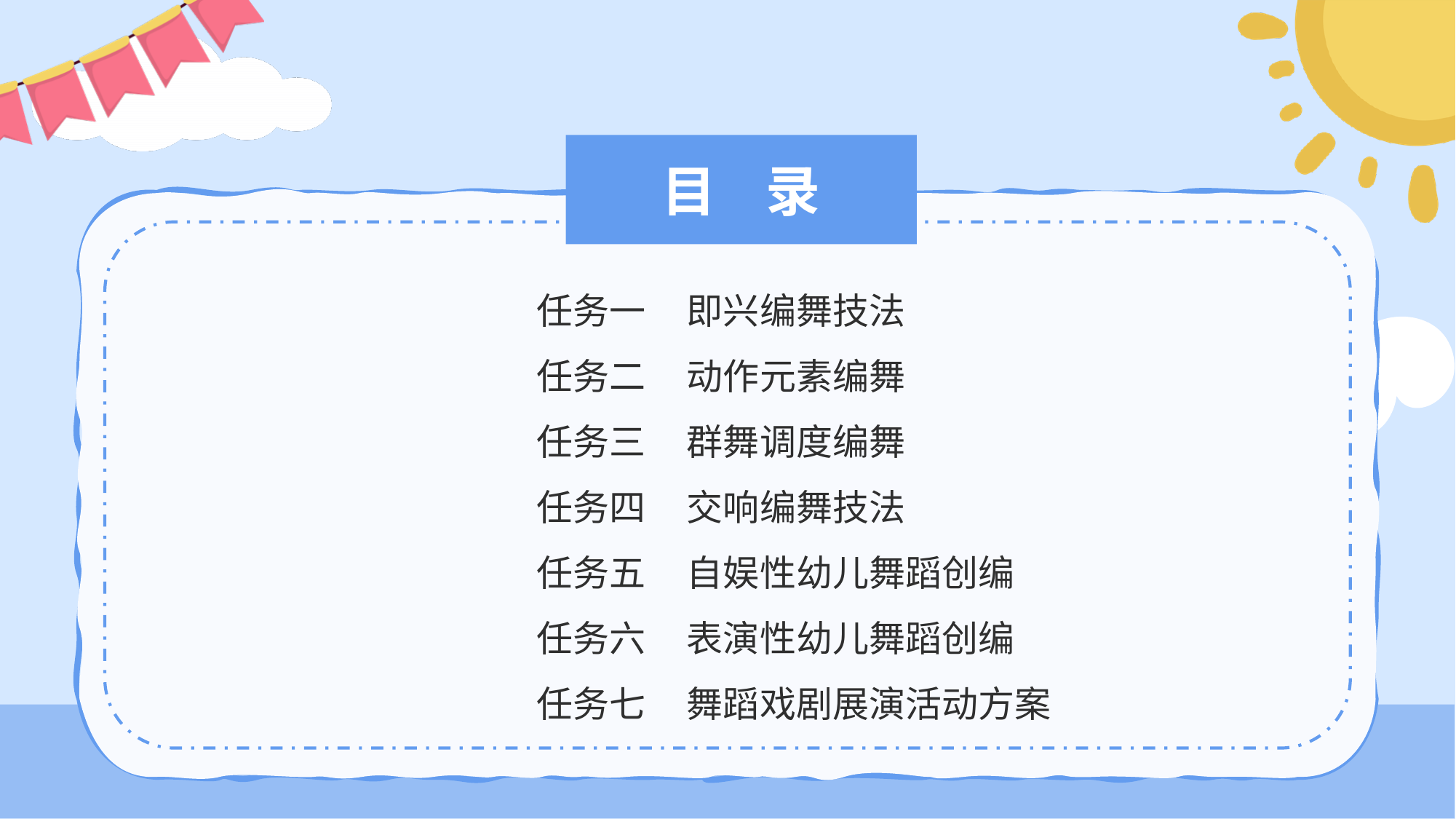

# 目    录
任务一     即兴编舞技法
任务二     动作元素编舞
任务三     群舞调度编舞
任务四     交响编舞技法
任务五     自娱性幼儿舞蹈创编
任务六     表演性幼儿舞蹈创编
任务七     舞蹈戏剧展演活动方案